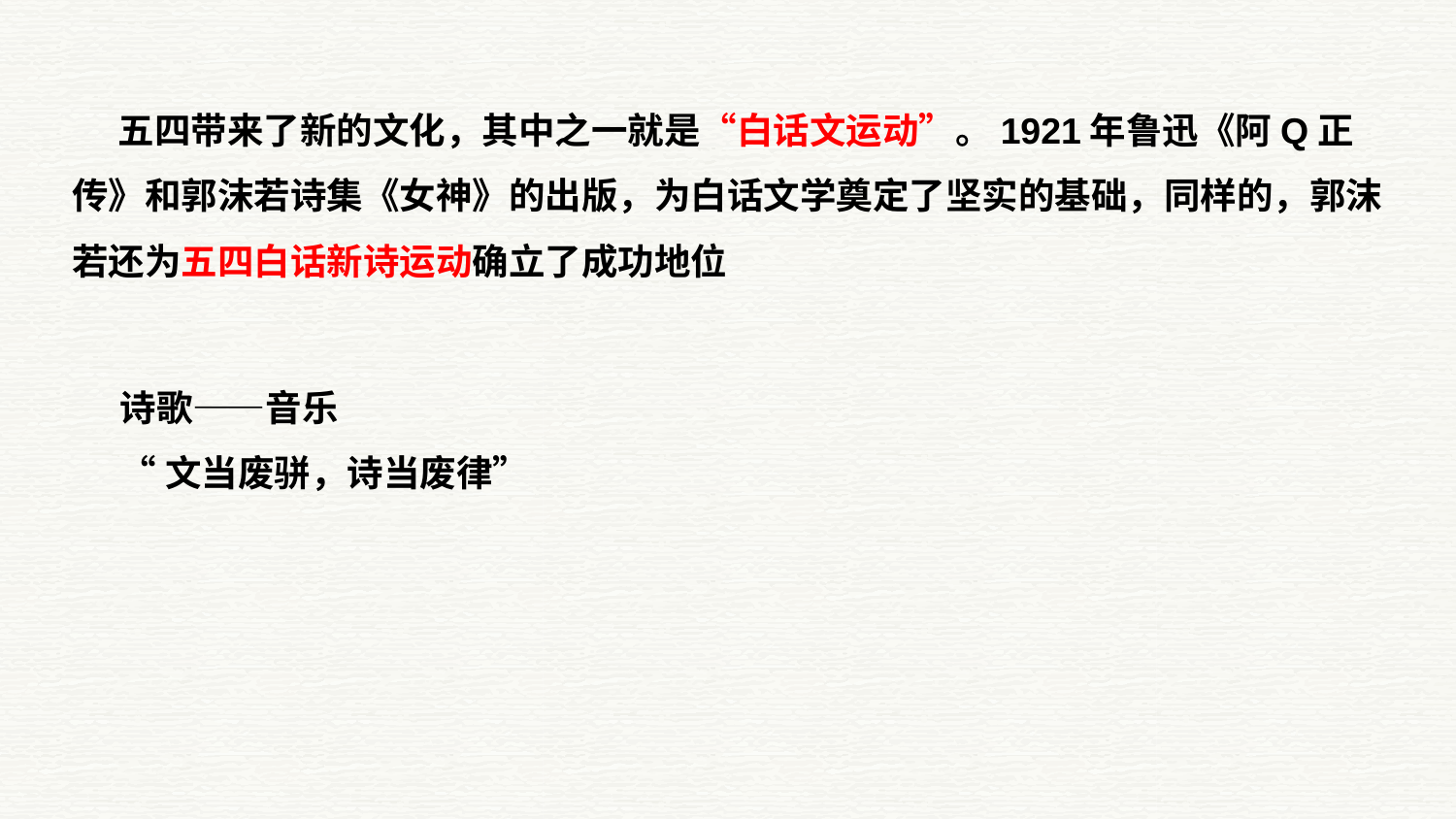

五四带来了新的文化，其中之一就是“白话文运动”。1921年鲁迅《阿Q正传》和郭沫若诗集《女神》的出版，为白话文学奠定了坚实的基础，同样的，郭沫若还为五四白话新诗运动确立了成功地位

诗歌——音乐
“文当废骈，诗当废律”